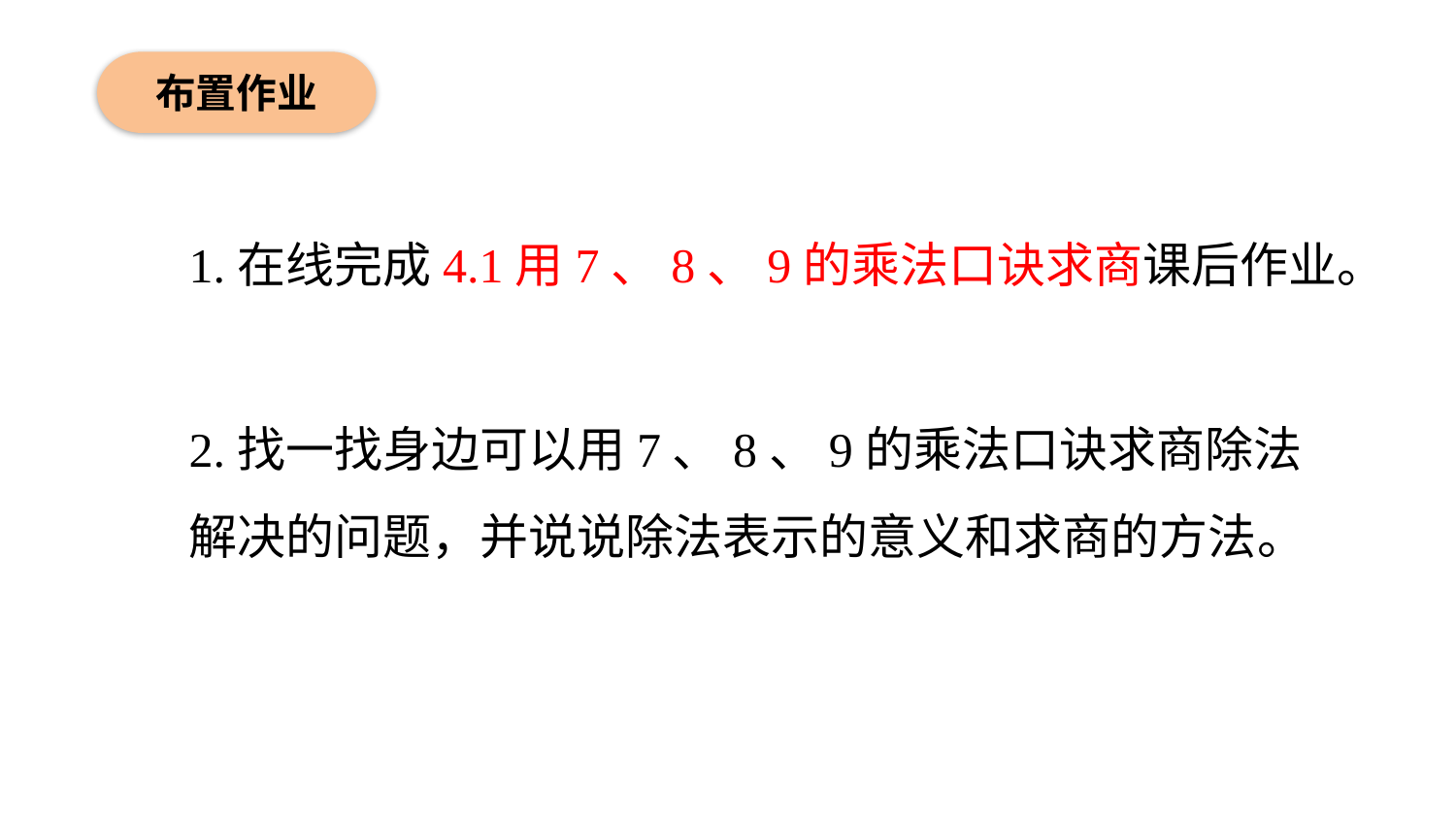

布置作业
1.在线完成4.1用7、8、9的乘法口诀求商课后作业。
2.找一找身边可以用7、8、9的乘法口诀求商除法解决的问题，并说说除法表示的意义和求商的方法。